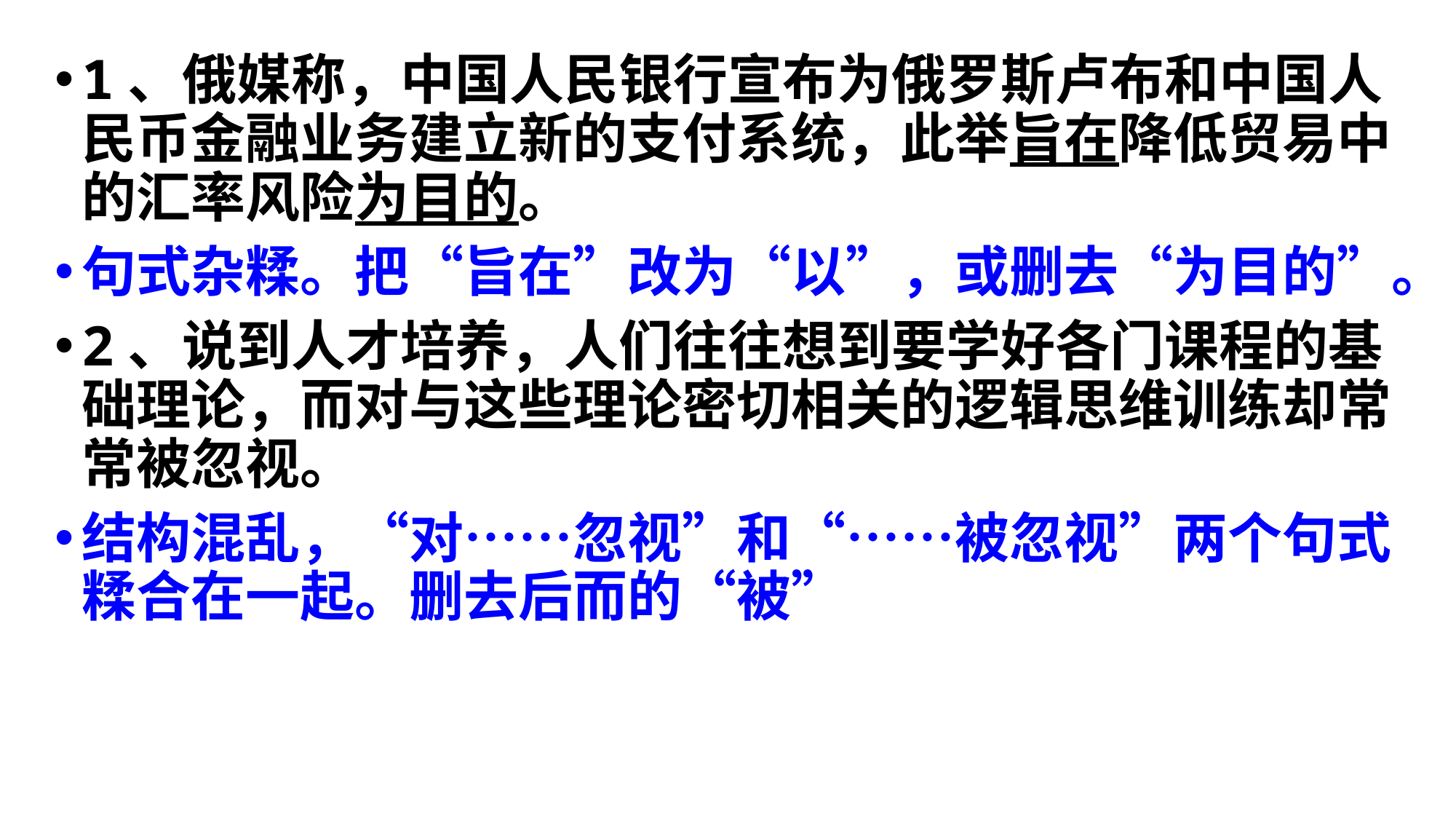

1、俄媒称，中国人民银行宣布为俄罗斯卢布和中国人民币金融业务建立新的支付系统，此举旨在降低贸易中的汇率风险为目的。
句式杂糅。把“旨在”改为“以”，或删去“为目的”。
2、说到人才培养，人们往往想到要学好各门课程的基础理论，而对与这些理论密切相关的逻辑思维训练却常常被忽视。
结构混乱，“对……忽视”和“……被忽视”两个句式糅合在一起。删去后而的“被”